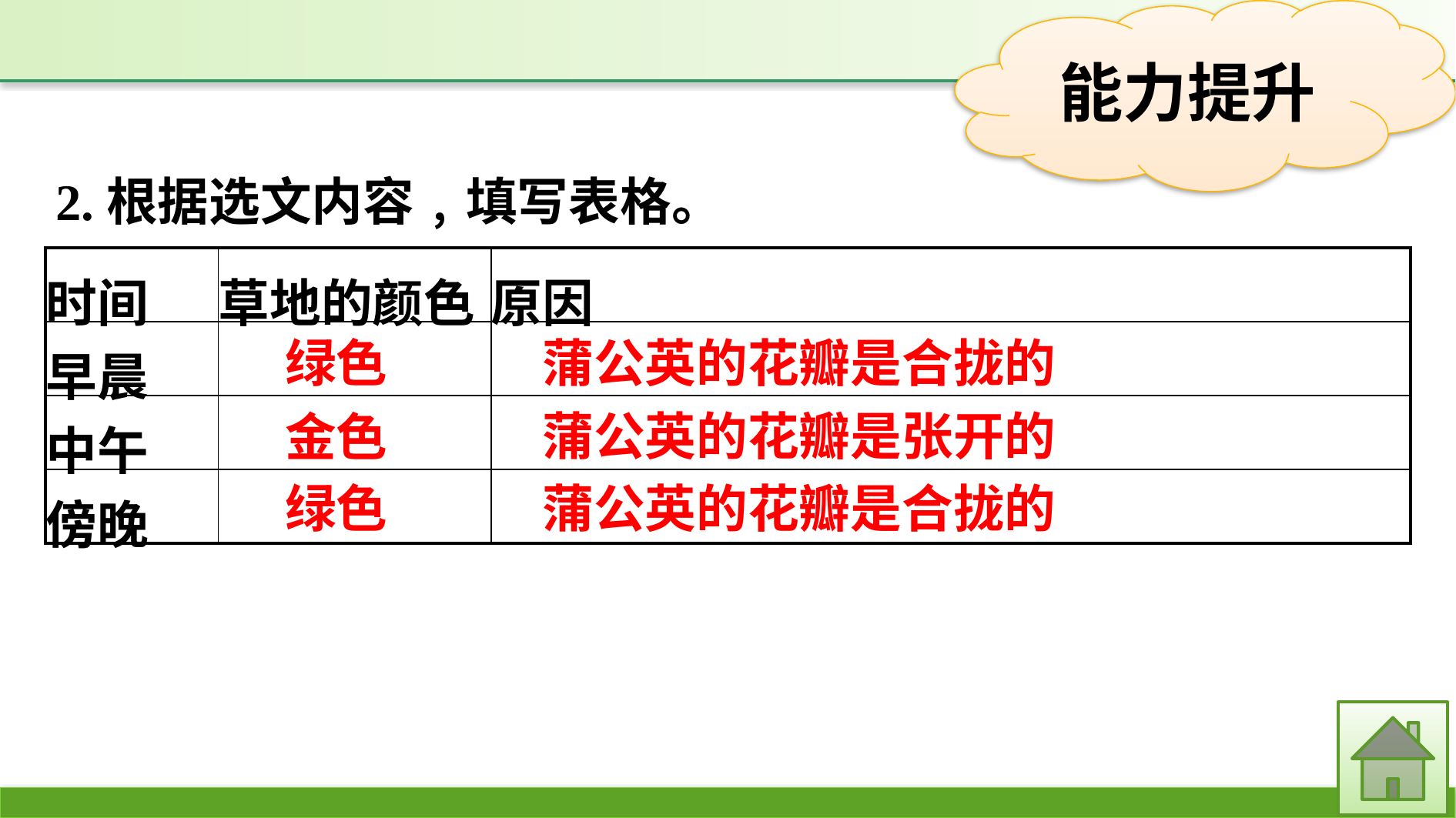

2.根据选文内容﹐填写表格。
| 时间 | 草地的颜色 | 原因 |
| --- | --- | --- |
| 早晨 |  |  |
| 中午 |  |  |
| 傍晚 |  |  |
绿色
蒲公英的花瓣是合拢的
蒲公英的花瓣是张开的
金色
绿色
蒲公英的花瓣是合拢的